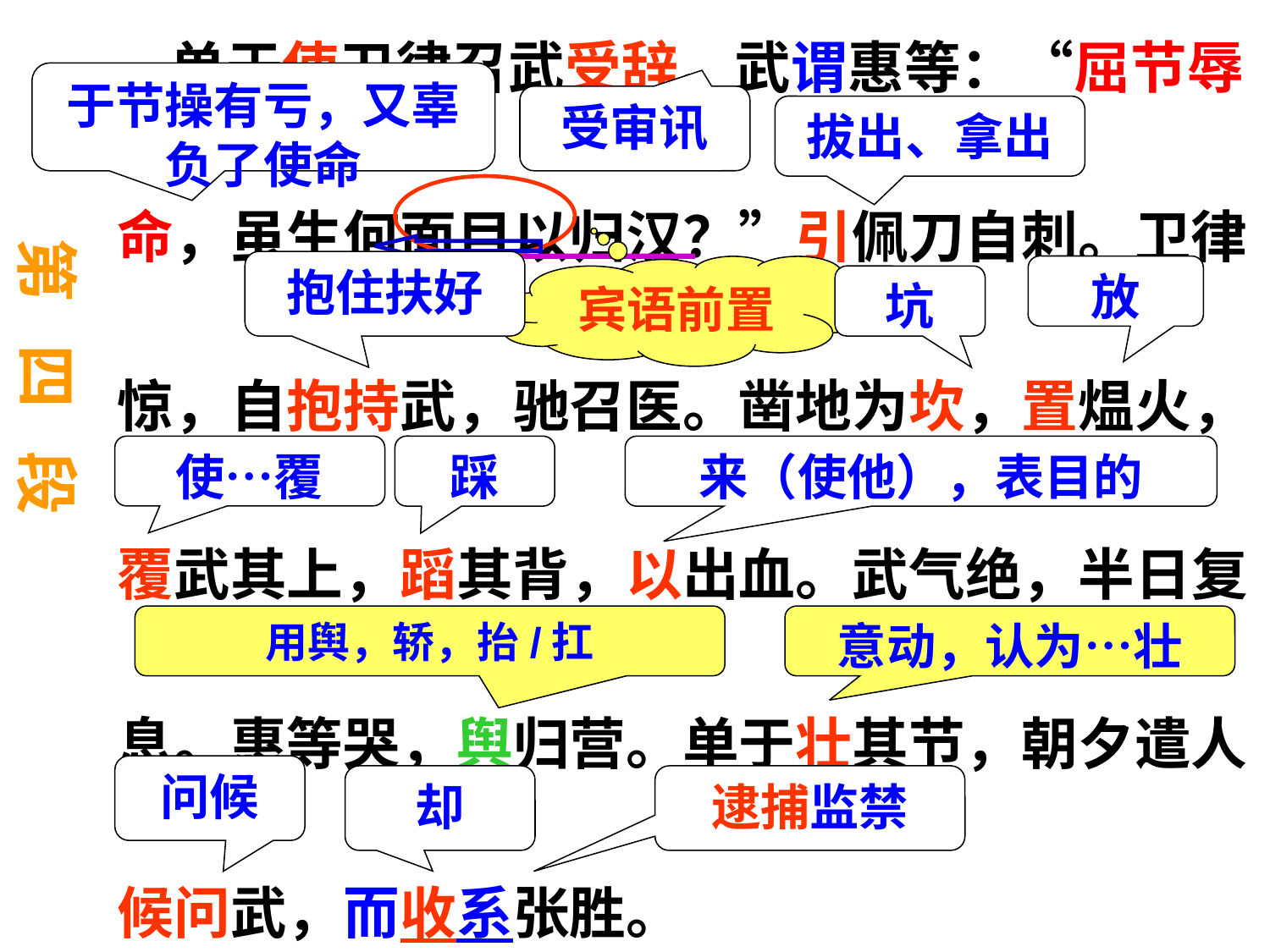

单于使卫律召武受辞。武谓惠等：“屈节辱命，虽生何面目以归汉？”引佩刀自刺。卫律惊，自抱持武，驰召医。凿地为坎，置煴火，覆武其上，蹈其背，以出血。武气绝，半日复息。惠等哭，舆归营。单于壮其节，朝夕遣人候问武，而收系张胜。
于节操有亏，又辜负了使命
受审讯
拔出、拿出

第   四   段

抱住扶好

宾语前置
放
坑
使…覆
踩
来（使他），表目的
用舆，轿，抬/扛
意动，认为…壮
问候
却
逮捕监禁